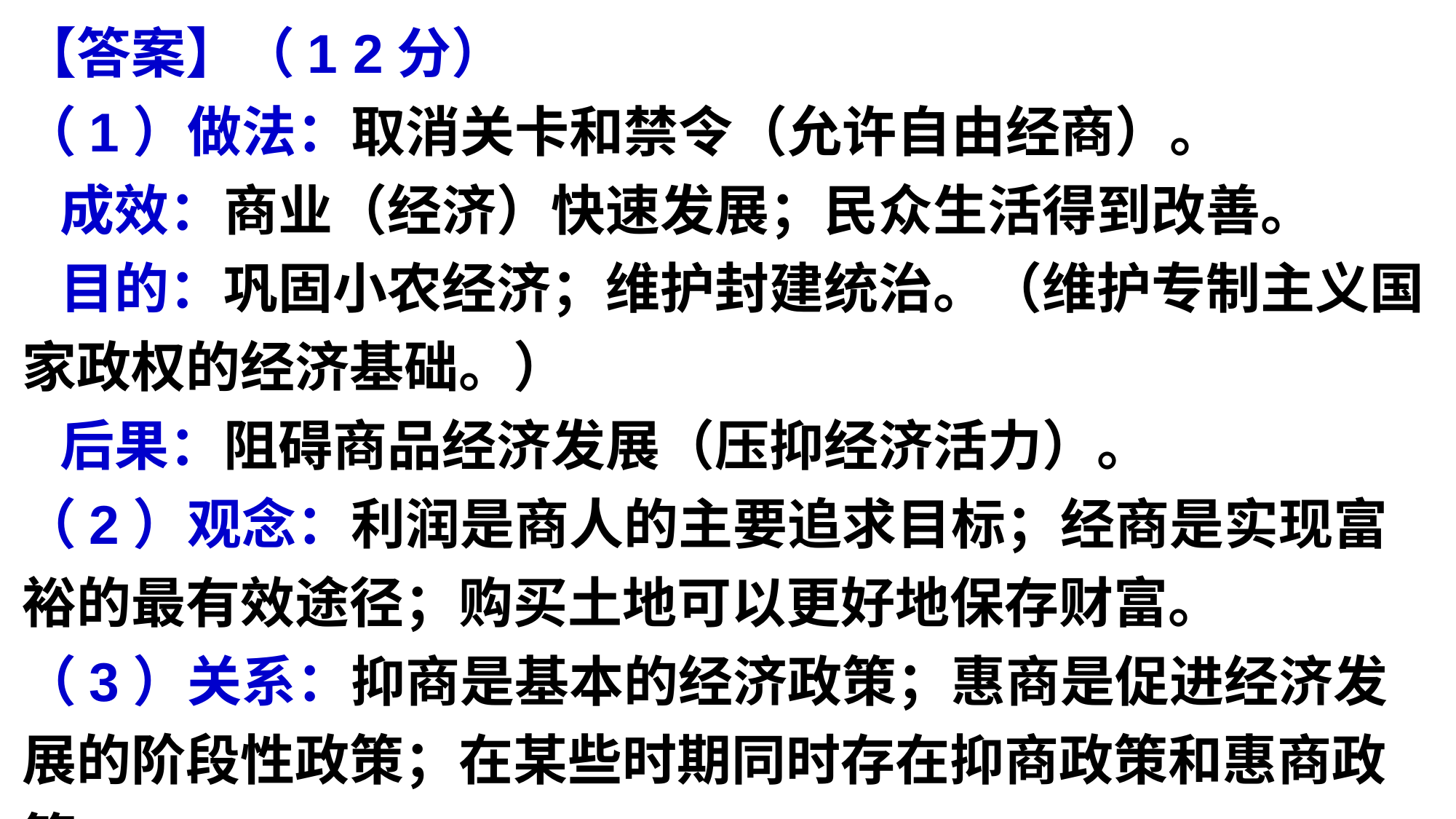

【答案】（1 2分）（1）做法：取消关卡和禁令（允许自由经商）。
  成效：商业（经济）快速发展；民众生活得到改善。
  目的：巩固小农经济；维护封建统治。（维护专制主义国家政权的经济基础。）
  后果：阻碍商品经济发展（压抑经济活力）。
（2）观念：利润是商人的主要追求目标；经商是实现富裕的最有效途径；购买土地可以更好地保存财富。
（3）关系：抑商是基本的经济政策；惠商是促进经济发展的阶段性政策；在某些时期同时存在抑商政策和惠商政策。